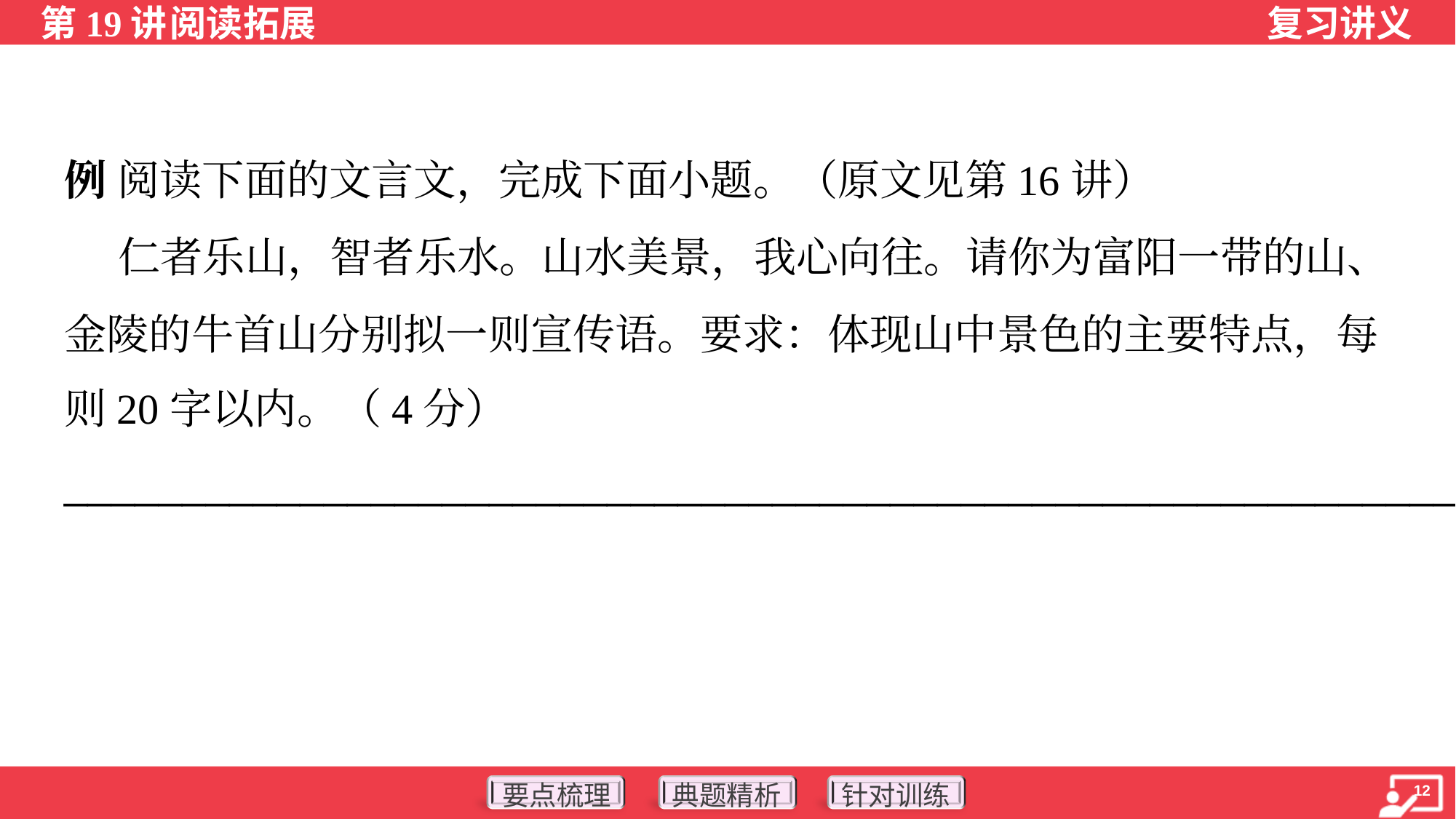

例 阅读下面的文言文，完成下面小题。（原文见第16讲）
    仁者乐山，智者乐水。山水美景，我心向往。请你为富阳一带的山、
金陵的牛首山分别拟一则宣传语。要求：体现山中景色的主要特点，每
则20字以内。（4分）
_______________________________________________________________